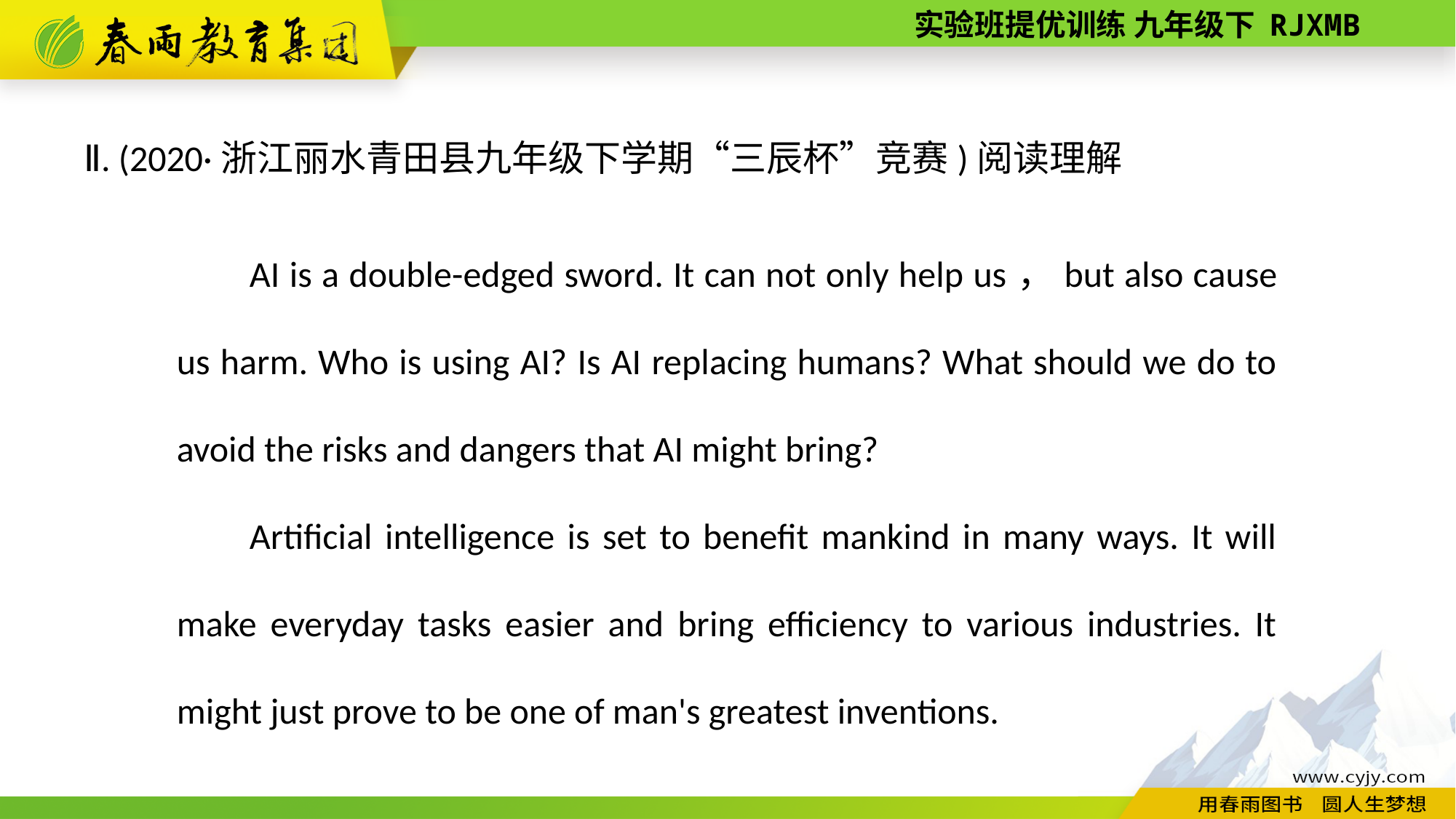

Ⅱ. (2020·浙江丽水青田县九年级下学期“三辰杯”竞赛)阅读理解
AI is a double-­edged sword. It can not only help us，but also cause us harm. Who is using AI? Is AI replacing humans? What should we do to avoid the risks and dangers that AI might bring?
Artificial intelligence is set to benefit mankind in many ways. It will make everyday tasks easier and bring efficiency to various industries. It might just prove to be one of man's greatest inventions.